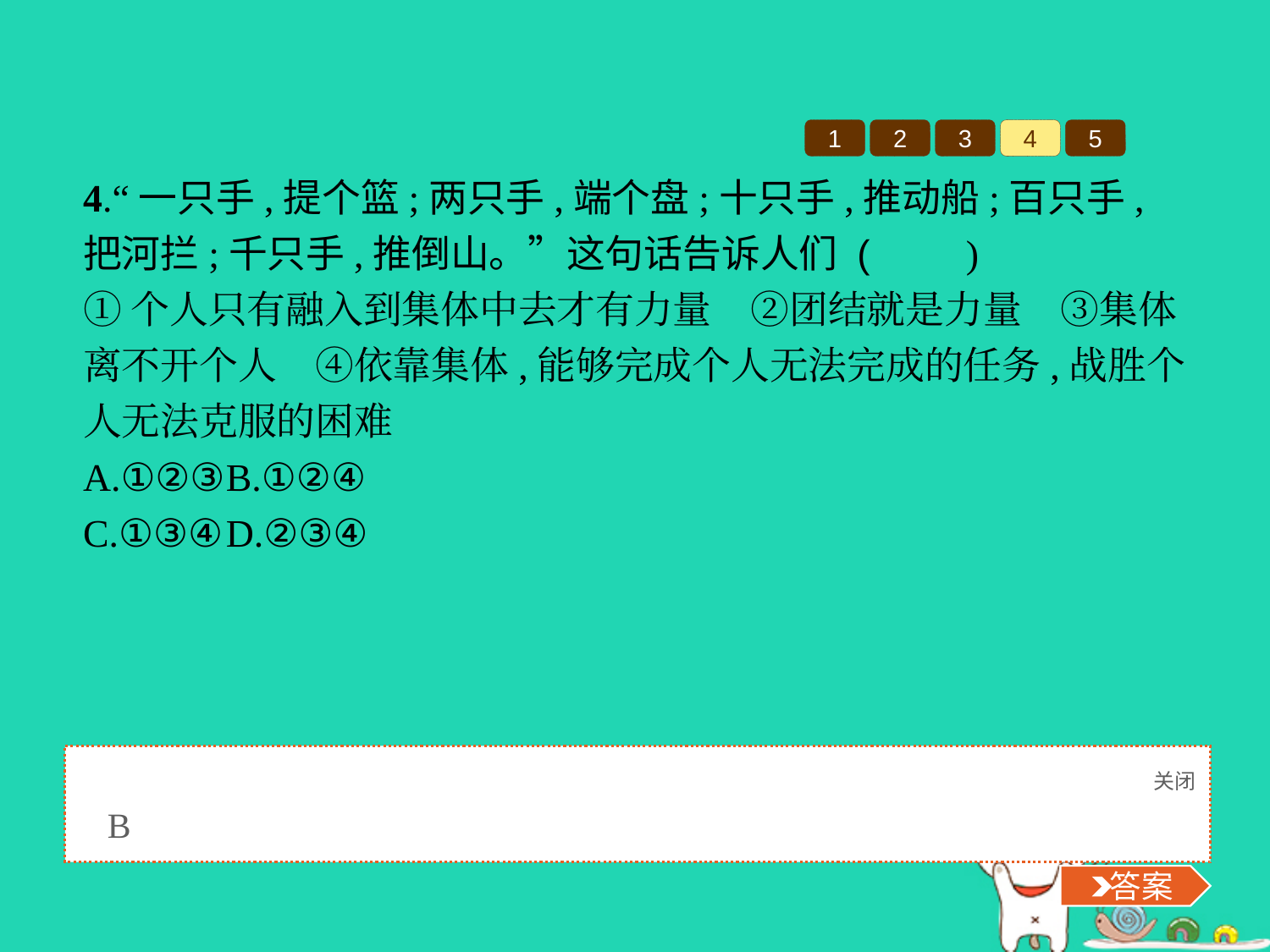

1
2
3
4
5
4.“一只手,提个篮;两只手,端个盘;十只手,推动船;百只手,把河拦;千只手,推倒山。”这句话告诉人们 (　　)
①个人只有融入到集体中去才有力量　②团结就是力量　③集体离不开个人　④依靠集体,能够完成个人无法完成的任务,战胜个人无法克服的困难
A.①②③	B.①②④
C.①③④	D.②③④

关闭
  答案

B
  答案